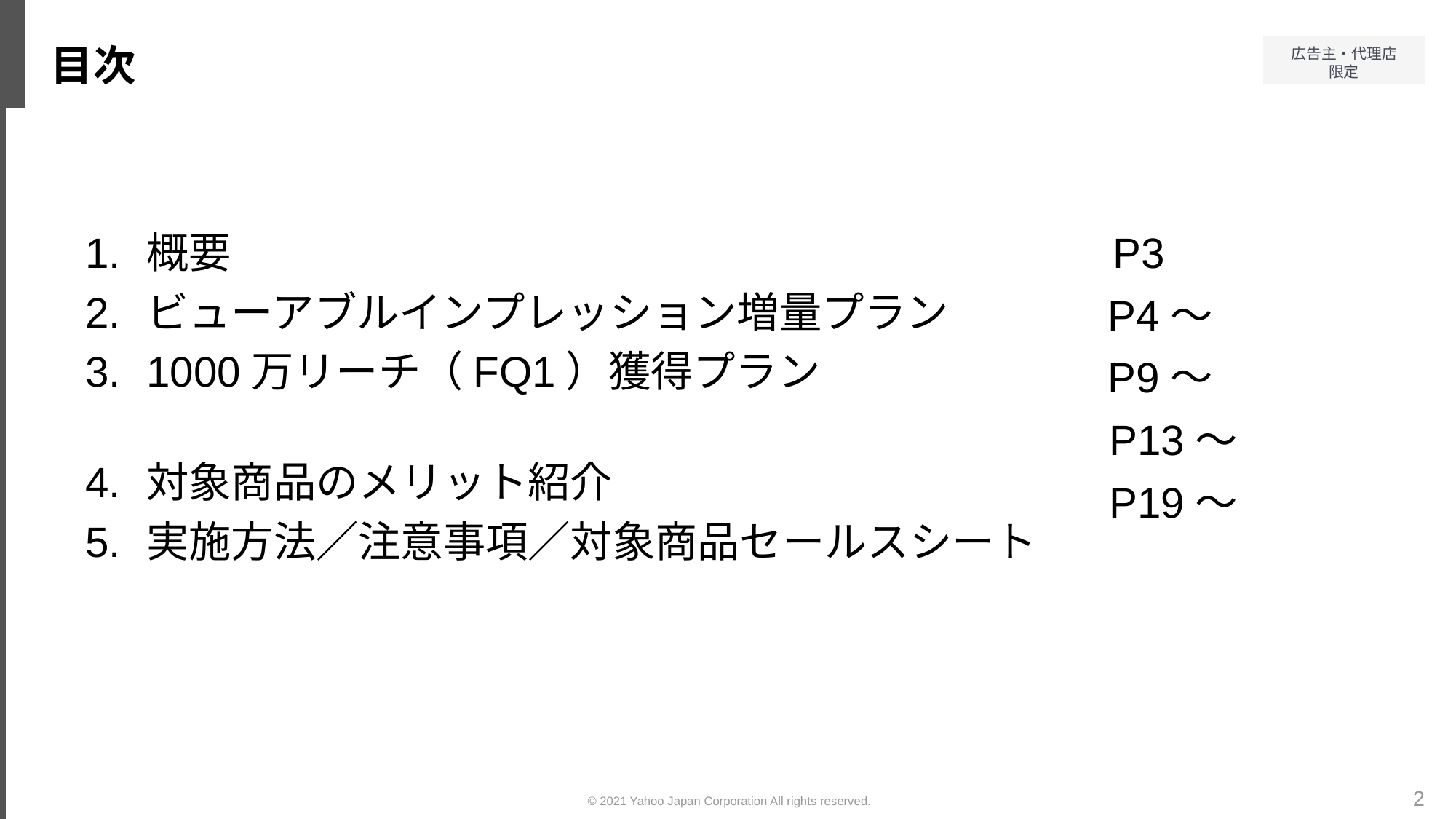

目次
概要
ビューアブルインプレッション増量プラン
1000万リーチ（FQ1）獲得プラン
対象商品のメリット紹介
実施方法／注意事項／対象商品セールスシート
 P3
 P4～
 P9～
 P13～
 P19～
2